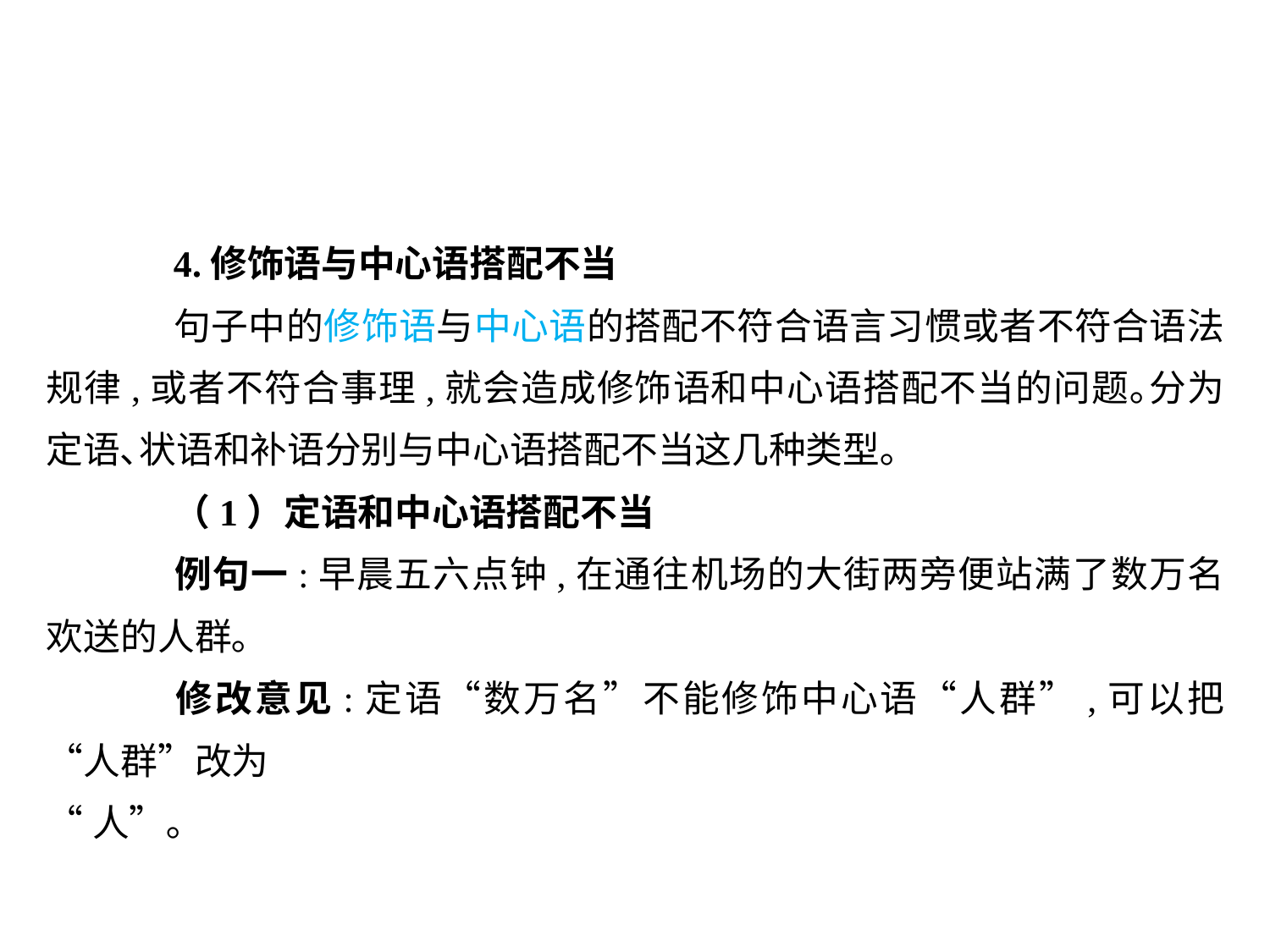

4.修饰语与中心语搭配不当
	句子中的修饰语与中心语的搭配不符合语言习惯或者不符合语法规律,或者不符合事理,就会造成修饰语和中心语搭配不当的问题｡分为定语､状语和补语分别与中心语搭配不当这几种类型｡
	（1）定语和中心语搭配不当
	例句一:早晨五六点钟,在通往机场的大街两旁便站满了数万名欢送的人群｡
	修改意见:定语“数万名”不能修饰中心语“人群”,可以把“人群”改为
“人”｡